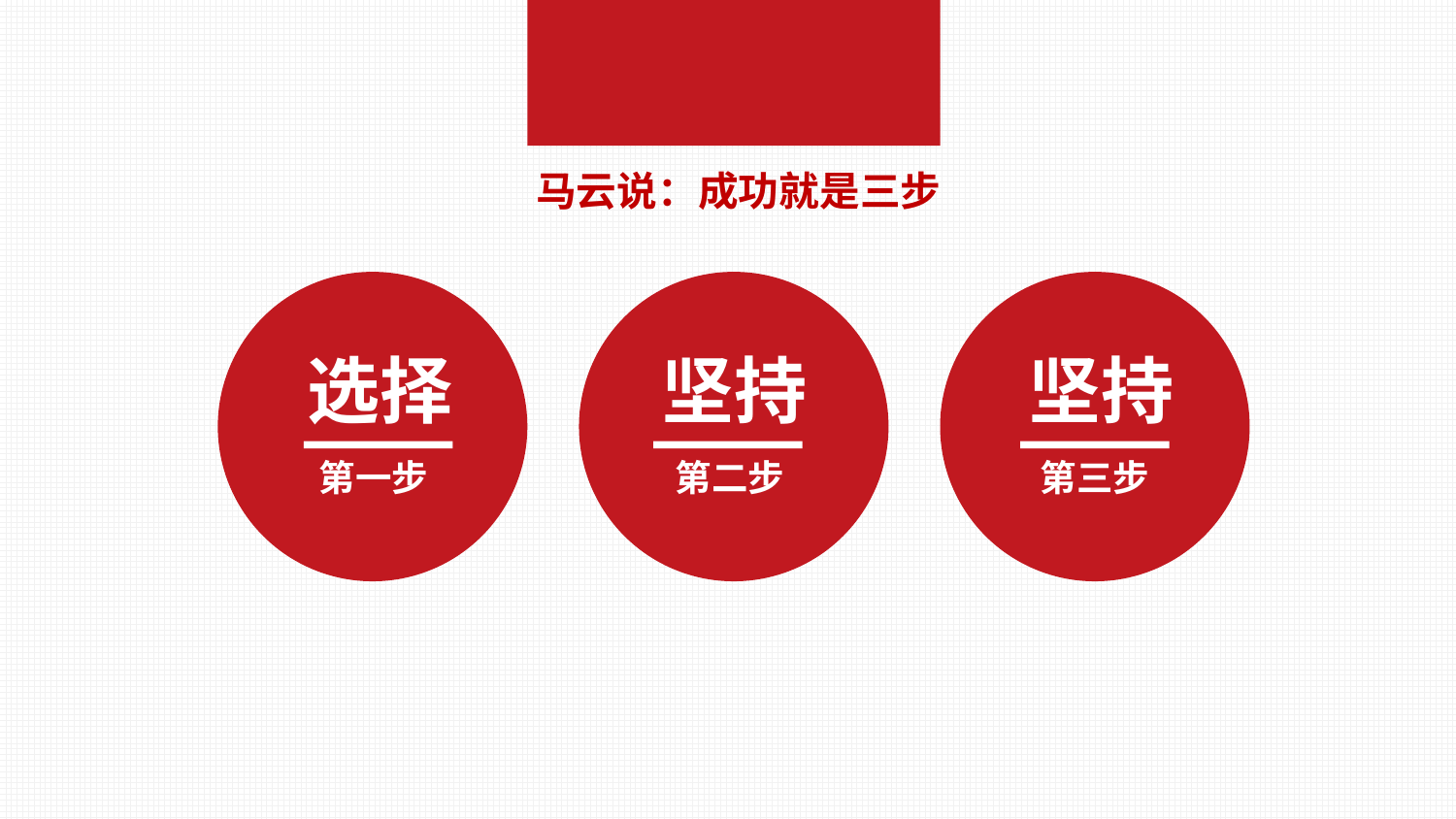

马云说：成功就是三步

选择
坚持
坚持

第一步
第二步
第三步